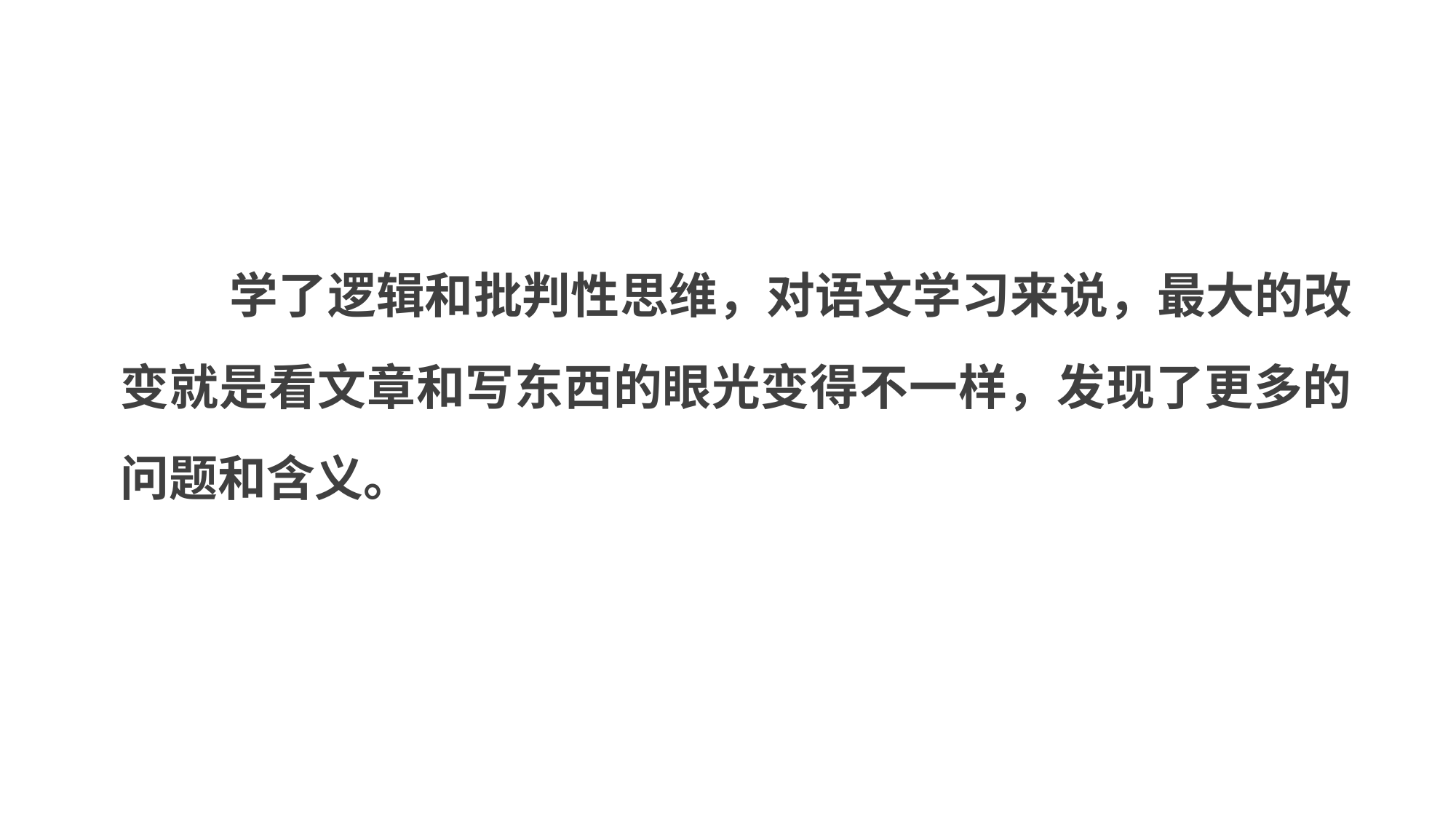

学了逻辑和批判性思维，对语文学习来说，最大的改 变就是看文章和写东西的眼光变得不一样，发现了更多的 问题和含义。